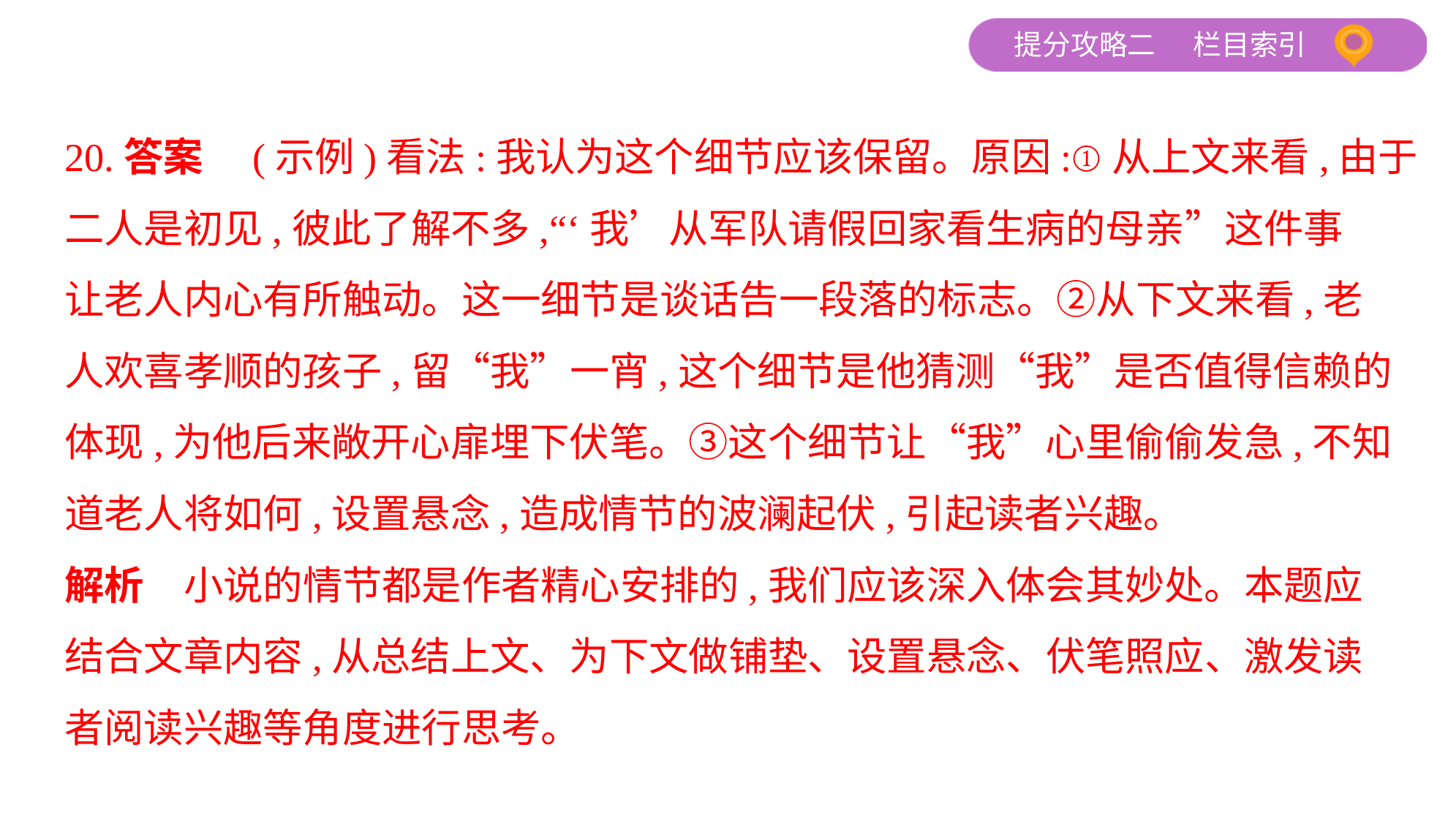

20.答案　(示例)看法:我认为这个细节应该保留。原因:①从上文来看,由于
二人是初见,彼此了解不多,“‘我’从军队请假回家看生病的母亲”这件事
让老人内心有所触动。这一细节是谈话告一段落的标志。②从下文来看,老
人欢喜孝顺的孩子,留“我”一宵,这个细节是他猜测“我”是否值得信赖的
体现,为他后来敞开心扉埋下伏笔。③这个细节让“我”心里偷偷发急,不知
道老人将如何,设置悬念,造成情节的波澜起伏,引起读者兴趣。
解析　小说的情节都是作者精心安排的,我们应该深入体会其妙处。本题应
结合文章内容,从总结上文、为下文做铺垫、设置悬念、伏笔照应、激发读
者阅读兴趣等角度进行思考。